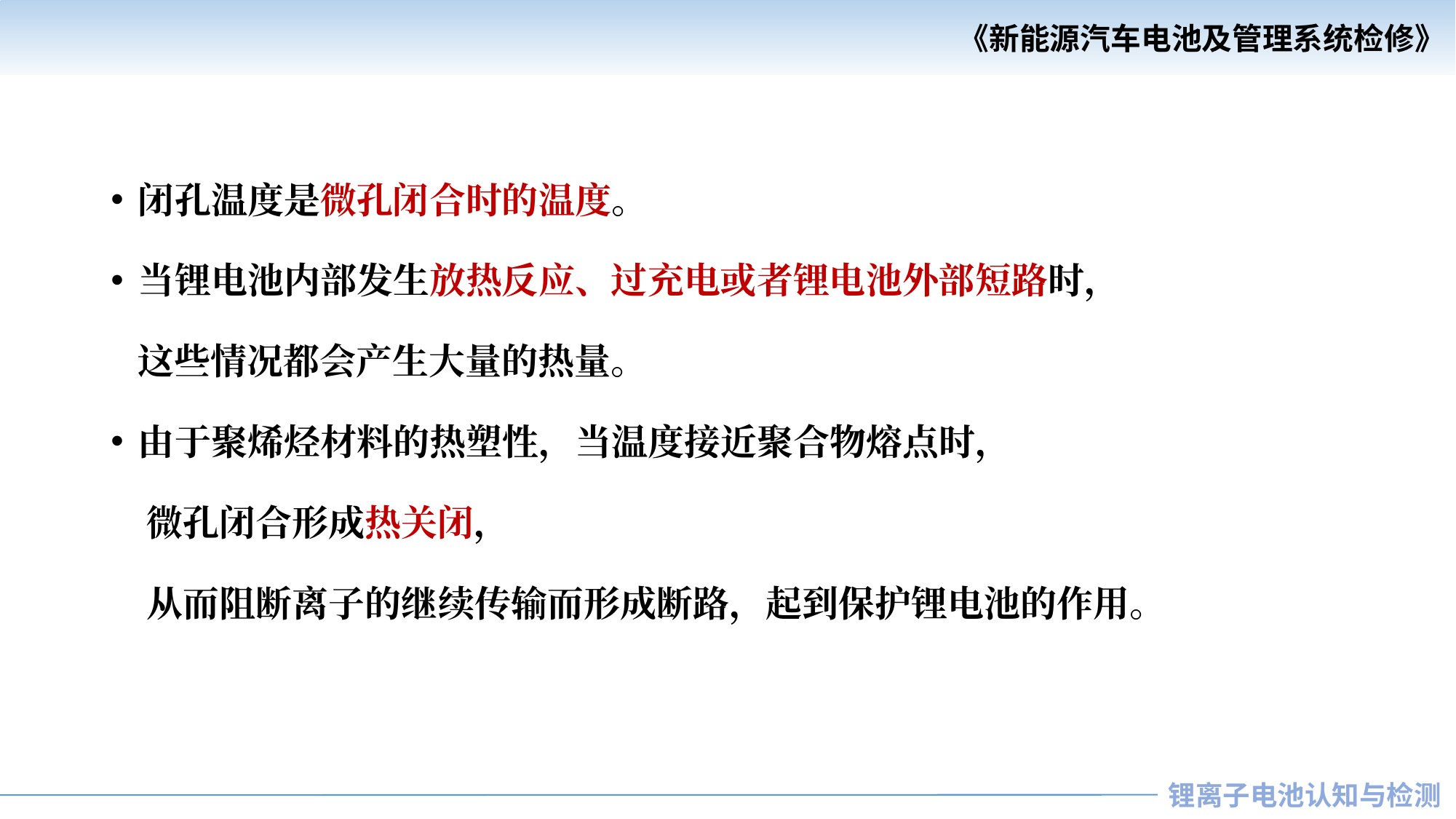

闭孔温度是微孔闭合时的温度。
当锂电池内部发生放热反应、过充电或者锂电池外部短路时，
  这些情况都会产生大量的热量。
由于聚烯烃材料的热塑性，当温度接近聚合物熔点时，
   微孔闭合形成热关闭，
   从而阻断离子的继续传输而形成断路，起到保护锂电池的作用。